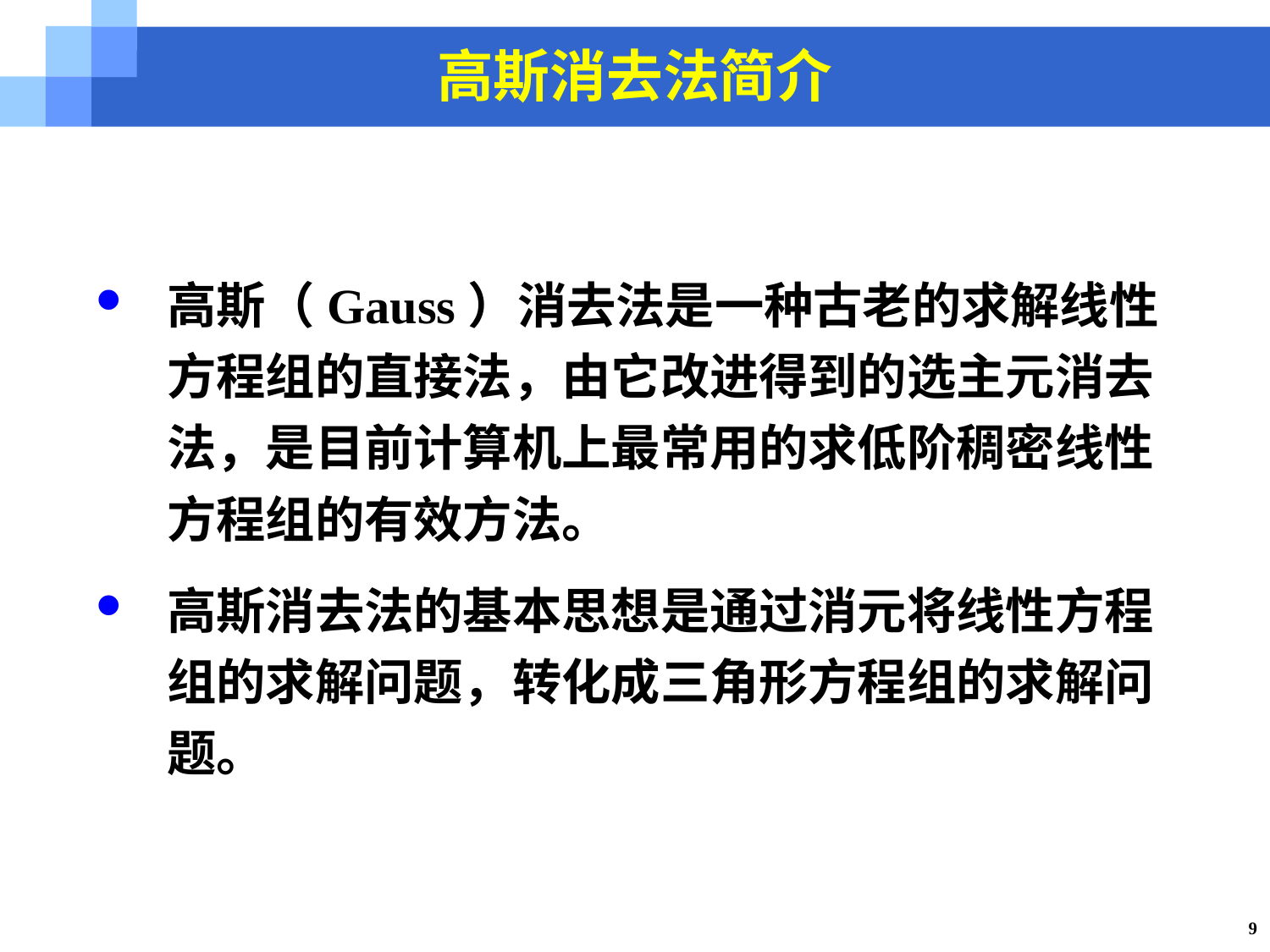

高斯消去法简介
高斯（Gauss）消去法是一种古老的求解线性方程组的直接法，由它改进得到的选主元消去法，是目前计算机上最常用的求低阶稠密线性方程组的有效方法。
高斯消去法的基本思想是通过消元将线性方程组的求解问题，转化成三角形方程组的求解问题。
9